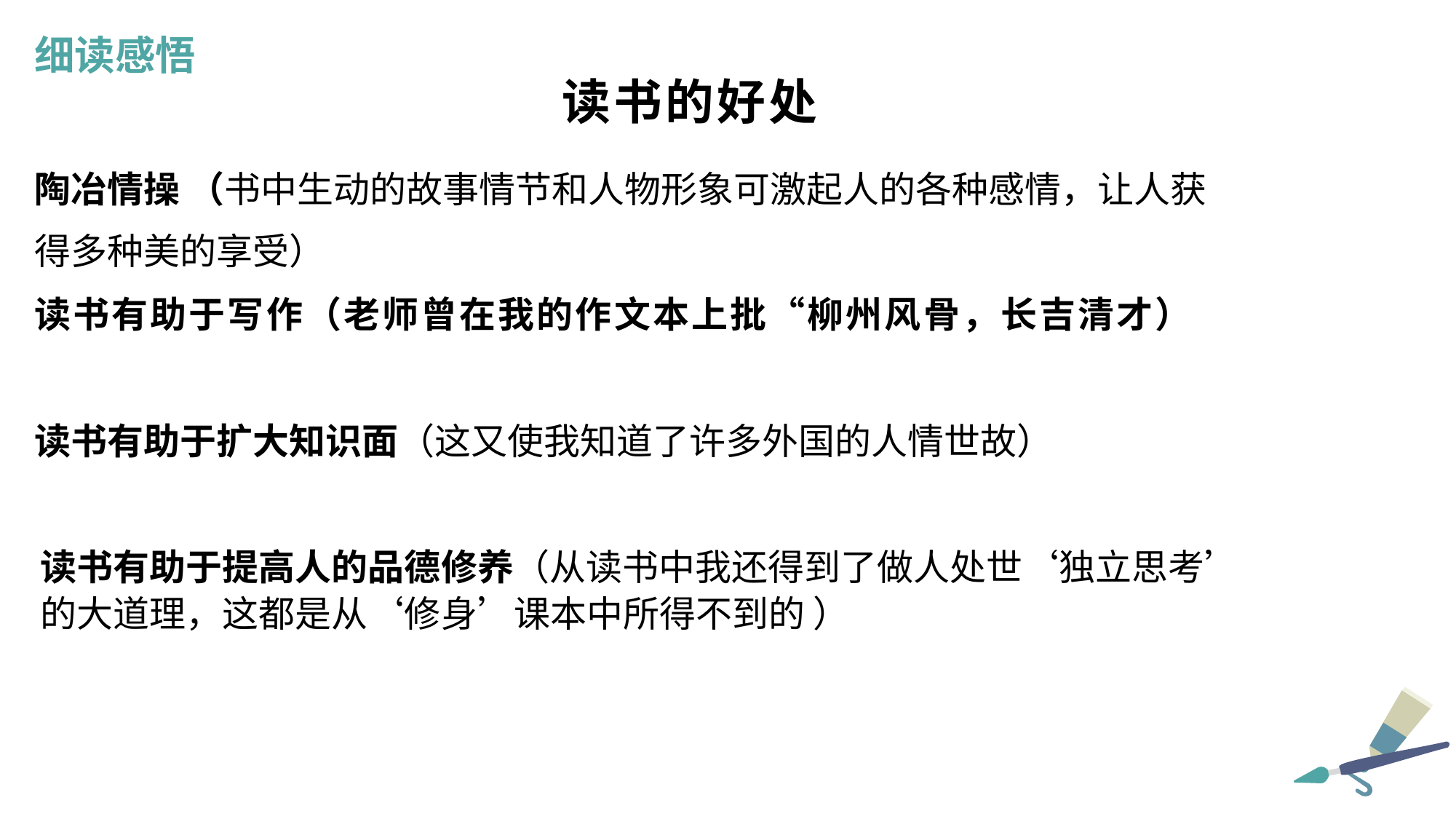

细读感悟
读书的好处
陶冶情操 （书中生动的故事情节和人物形象可激起人的各种感情，让人获
得多种美的享受）
读书有助于写作（老师曾在我的作文本上批“柳州风骨，长吉清才）
读书有助于扩大知识面（这又使我知道了许多外国的人情世故）
读书有助于提高人的品德修养（从读书中我还得到了做人处世‘独立思考’
的大道理，这都是从‘修身’课本中所得不到的 ）